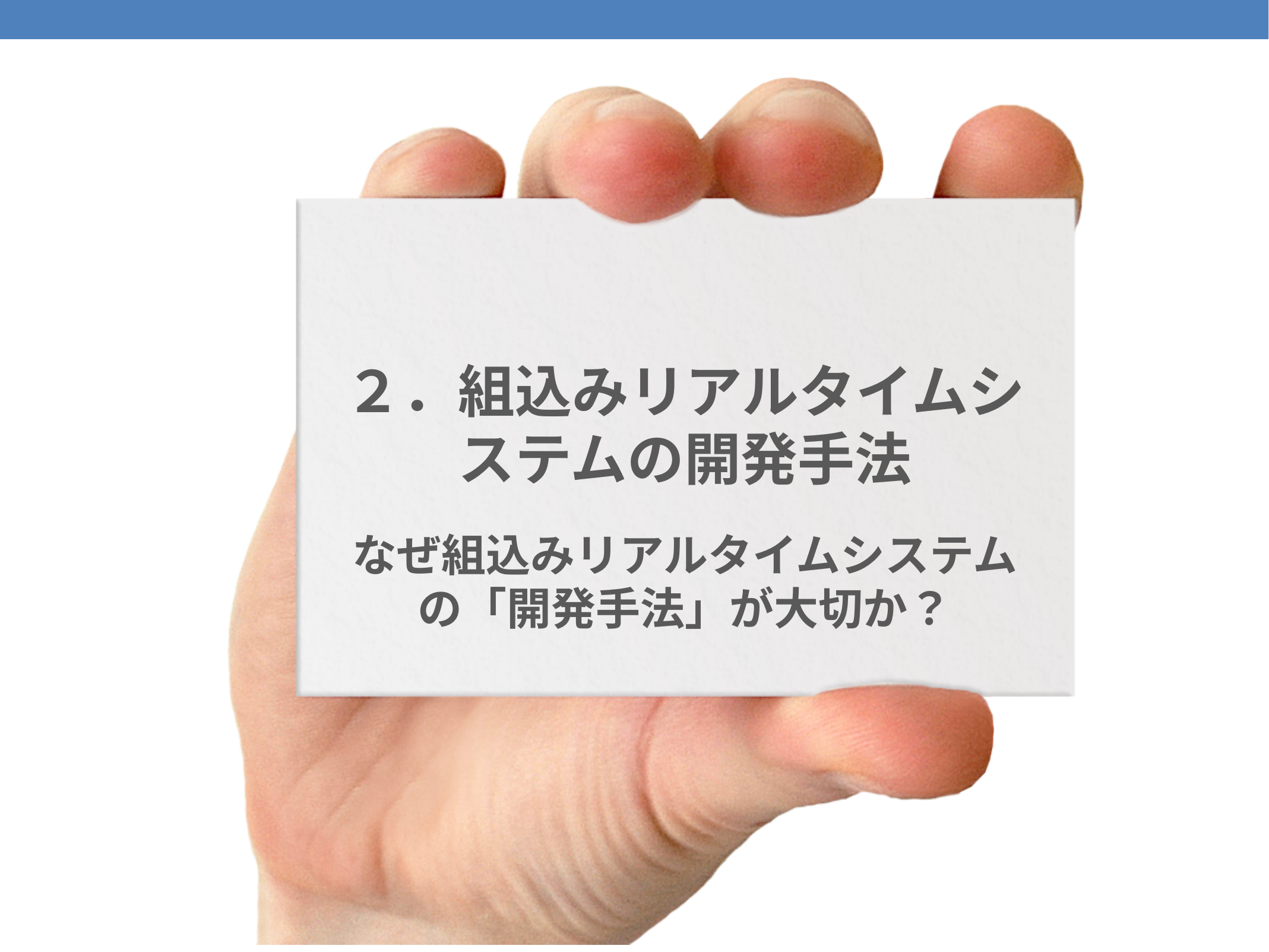

9
# ２．組込みリアルタイムシステムの開発手法
なぜ組込みリアルタイムシステムの「開発手法」が大切か？